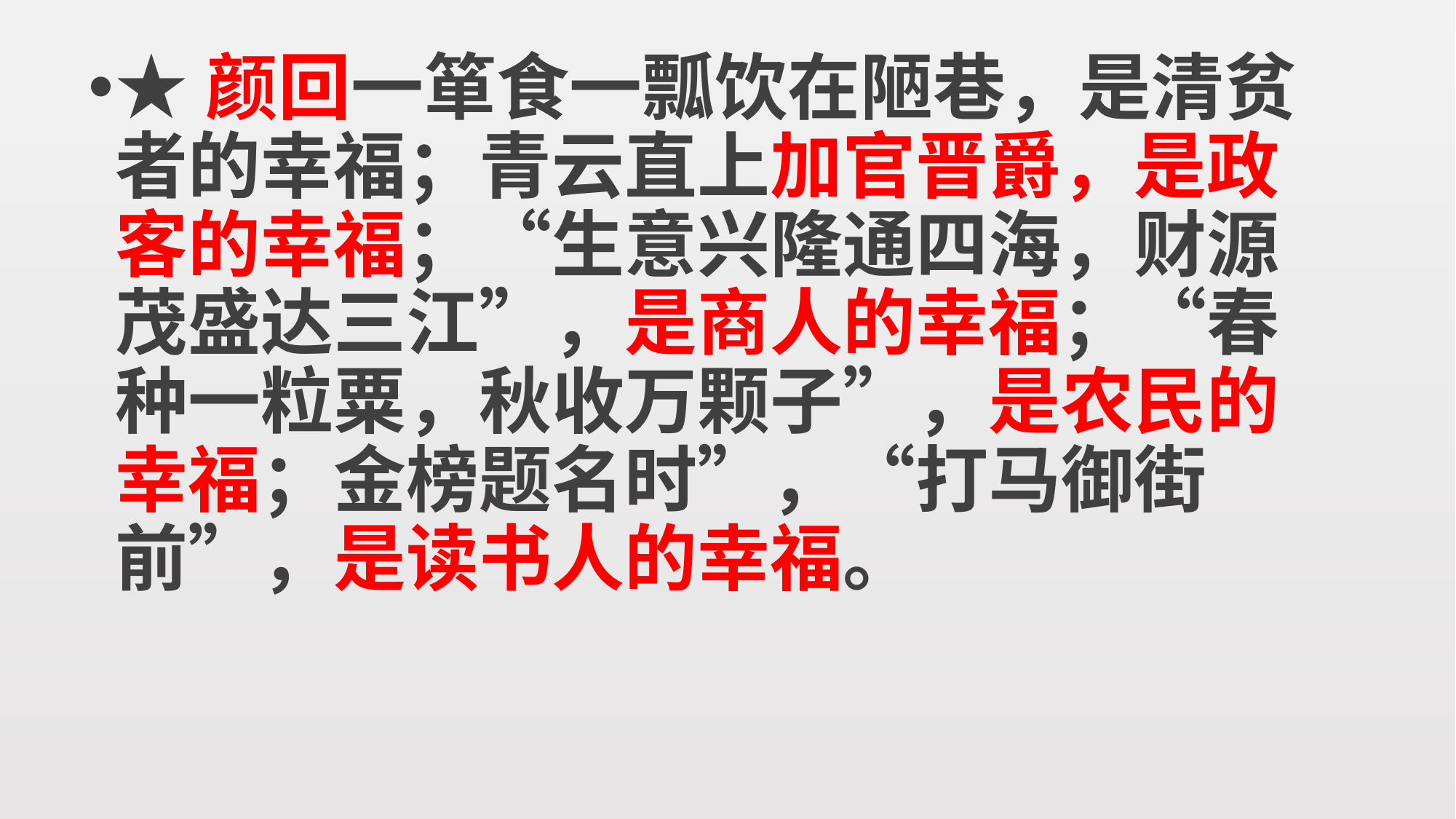

★颜回一箪食一瓢饮在陋巷，是清贫者的幸福；青云直上加官晋爵，是政客的幸福；“生意兴隆通四海，财源茂盛达三江”，是商人的幸福；“春种一粒粟，秋收万颗子”，是农民的幸福；金榜题名时”，“打马御街前”，是读书人的幸福。